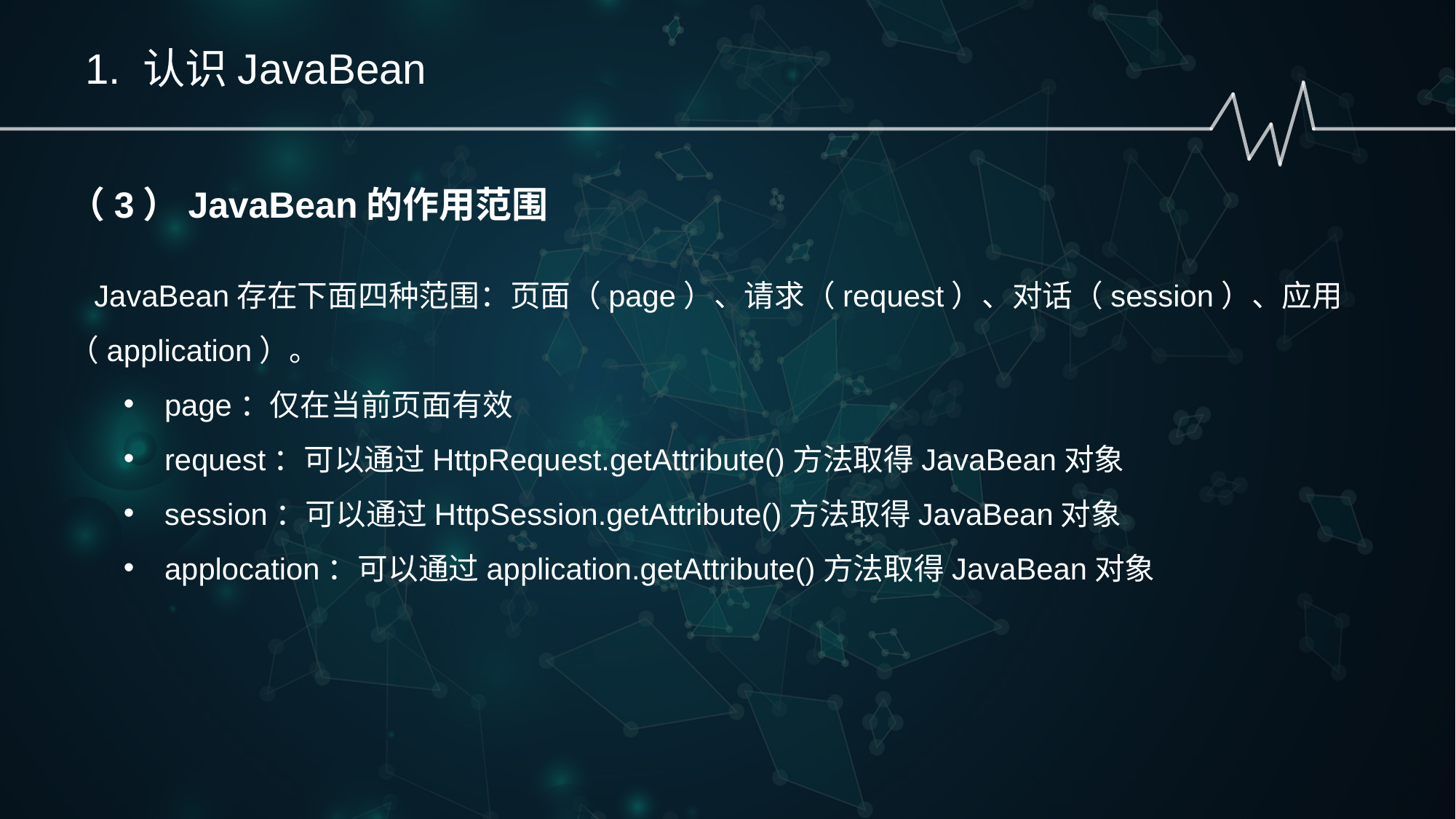

1. 认识JavaBean
（3）JavaBean的作用范围

   JavaBean存在下面四种范围：页面（page）、请求（request）、对话（session）、应用（application）。
page：仅在当前页面有效
request：可以通过HttpRequest.getAttribute()方法取得JavaBean对象
session：可以通过HttpSession.getAttribute()方法取得JavaBean对象
applocation：可以通过application.getAttribute()方法取得JavaBean对象